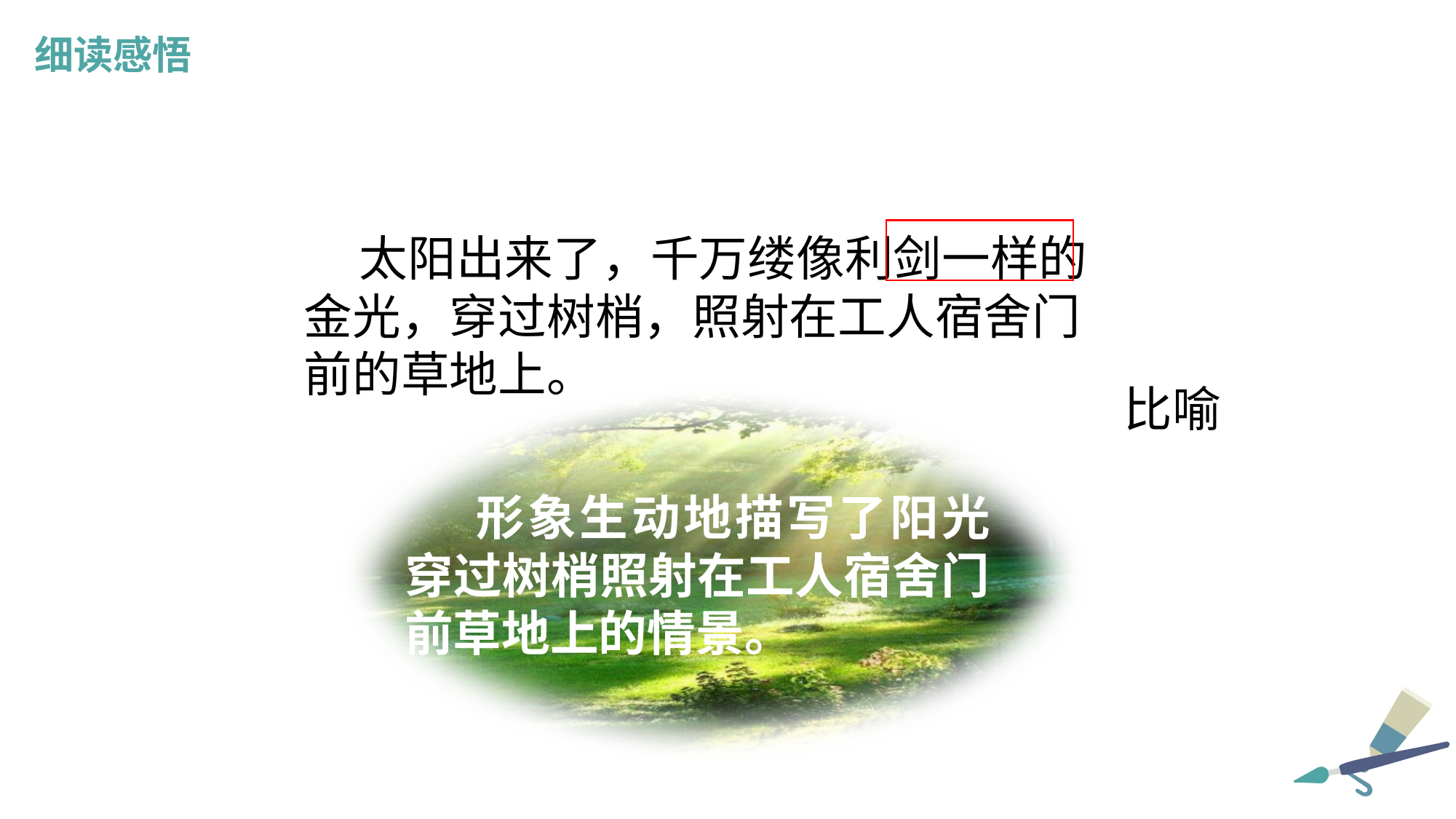

细读感悟

    太阳出来了，千万缕像利剑一样的金光，穿过树梢，照射在工人宿舍门前的草地上。
 比喻

    形象生动地描写了阳光穿过树梢照射在工人宿舍门前草地上的情景。